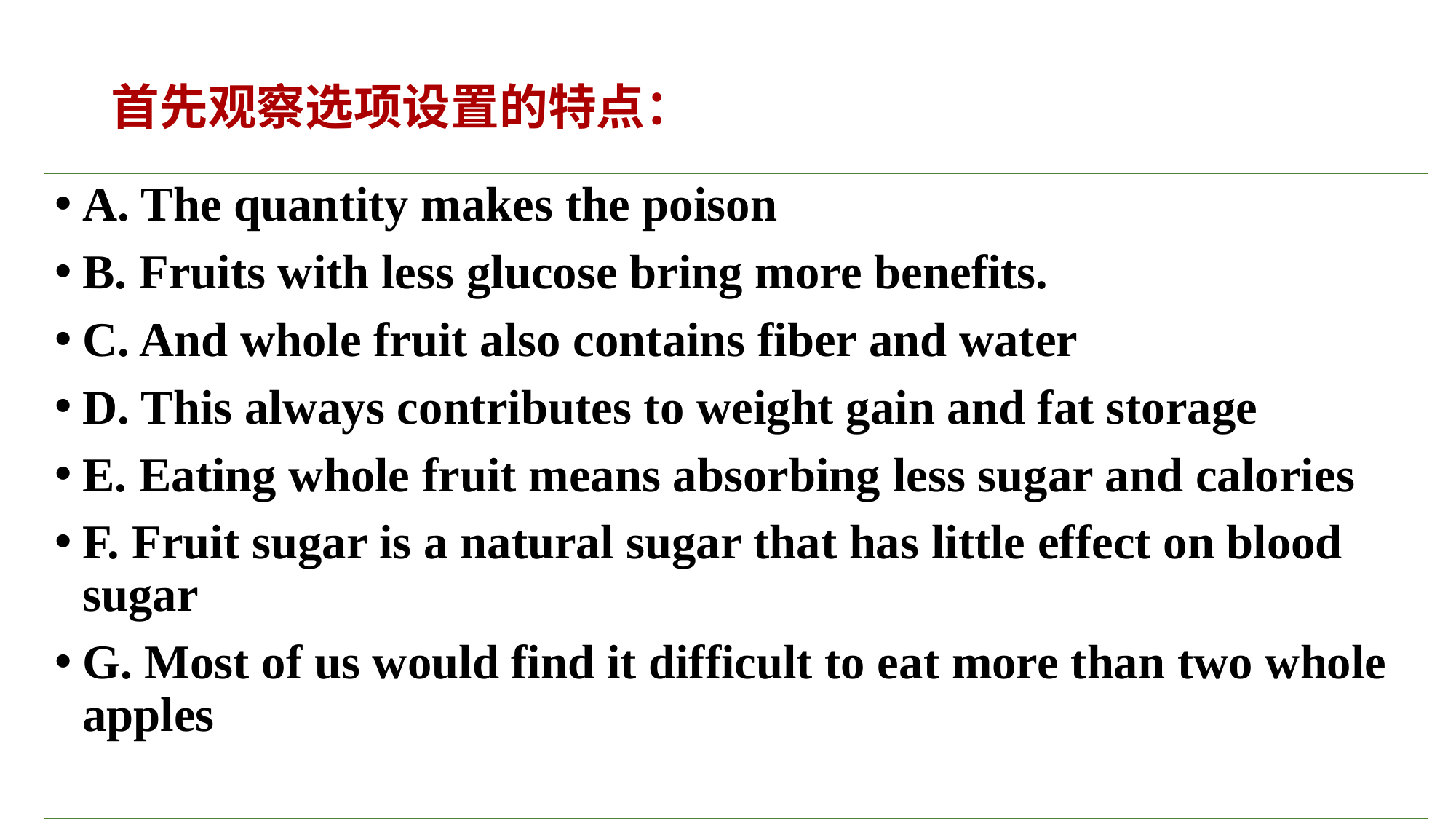

# 首先观察选项设置的特点：
A. The quantity makes the poison
B. Fruits with less glucose bring more benefits.
C. And whole fruit also contains fiber and water
D. This always contributes to weight gain and fat storage
E. Eating whole fruit means absorbing less sugar and calories
F. Fruit sugar is a natural sugar that has little effect on blood sugar
G. Most of us would find it difficult to eat more than two whole apples